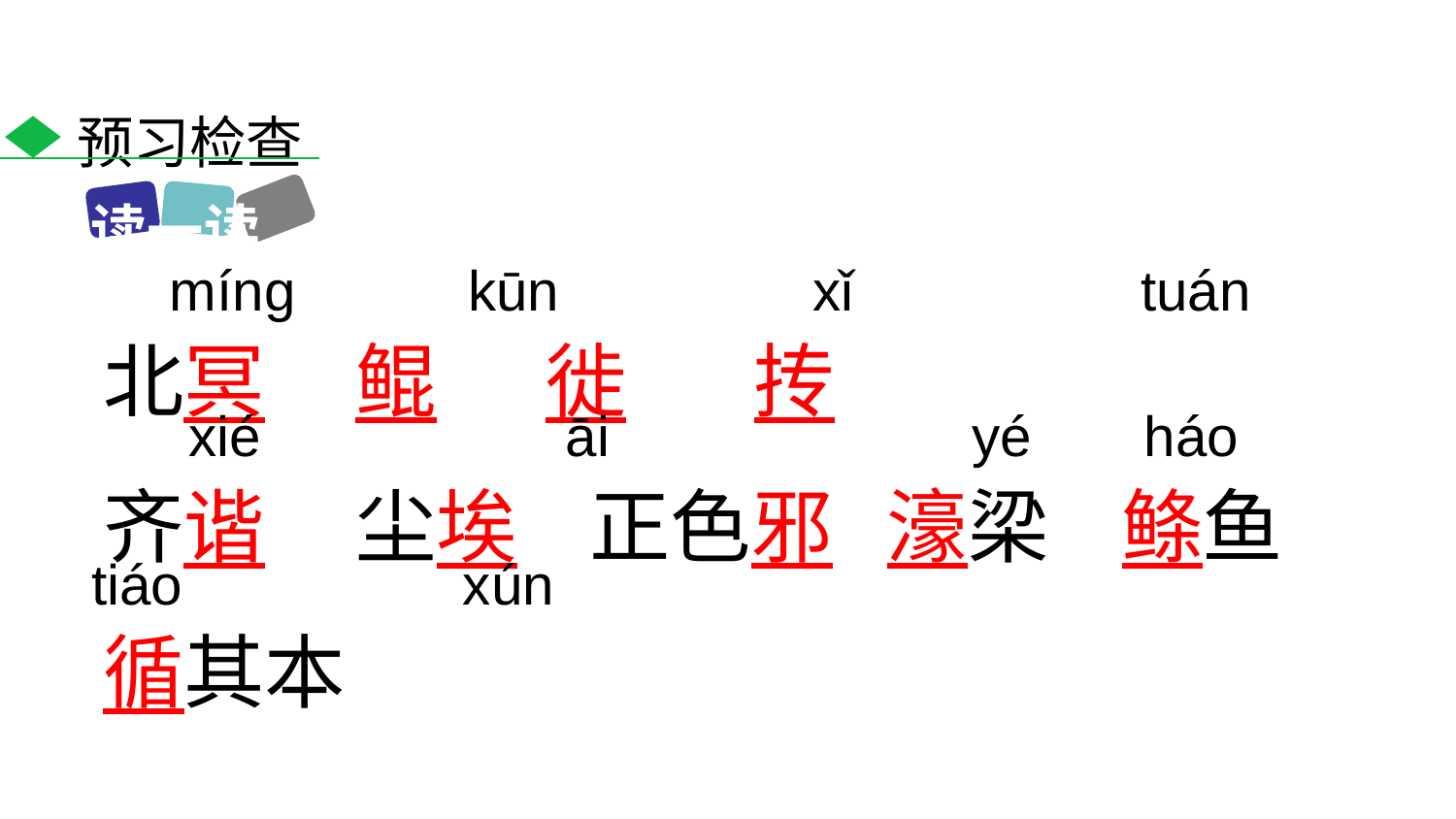

预习检查

读一读

mínɡ
kūn
xǐ
tuán
北冥     鲲      徙       抟
齐谐     尘埃    正色邪   濠梁    鲦鱼     循其本
xié
āi
yé
háo
tiáo
xún